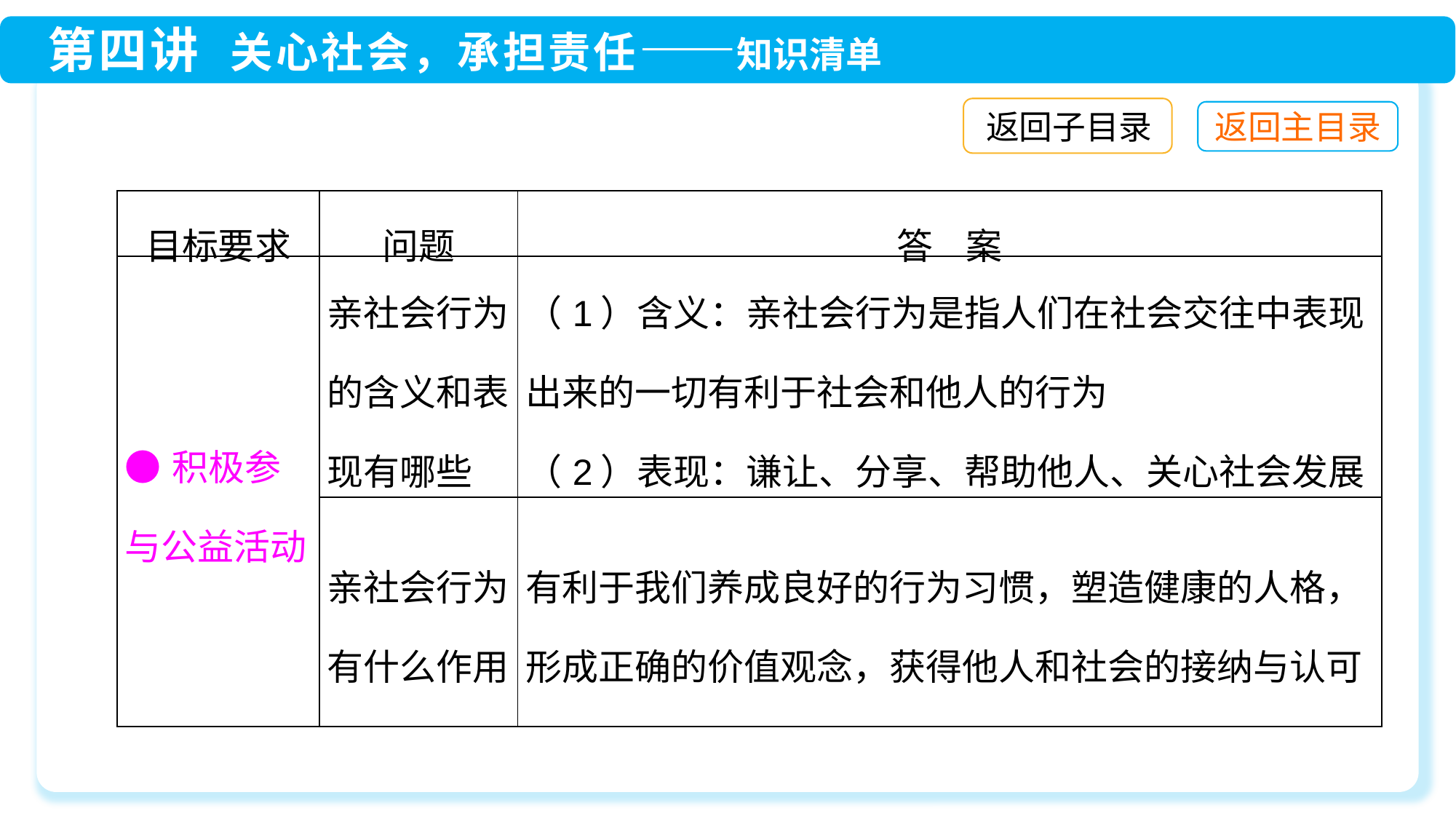

返回子目录
| 目标要求 | 问题 | 答 案 |
| --- | --- | --- |
| ●积极参与公益活动 | 亲社会行为的含义和表现有哪些 | （1）含义：亲社会行为是指人们在社会交往中表现出来的一切有利于社会和他人的行为 （2）表现：谦让、分享、帮助他人、关心社会发展 |
|  | 亲社会行为有什么作用 | 有利于我们养成良好的行为习惯，塑造健康的人格，形成正确的价值观念，获得他人和社会的接纳与认可 |